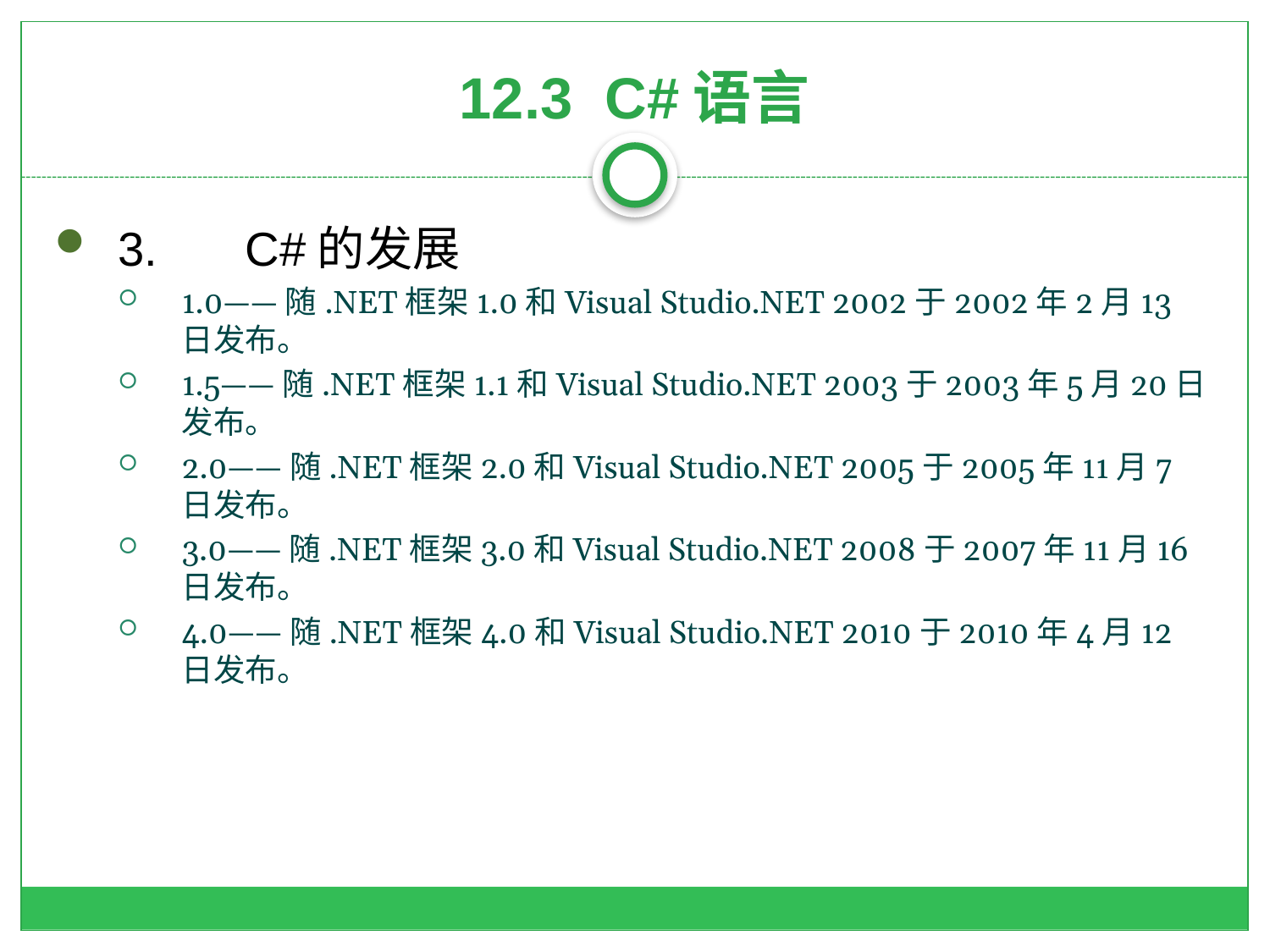

# 12.3  C#语言
3.	C#的发展
1.0——随.NET框架1.0和Visual Studio.NET 2002于2002年2月13日发布。
1.5——随.NET框架1.1和Visual Studio.NET 2003于2003年5月20日发布。
2.0——随.NET框架2.0和Visual Studio.NET 2005于2005年11月7日发布。
3.0——随.NET框架3.0和Visual Studio.NET 2008于2007年11月16日发布。
4.0——随.NET框架4.0和Visual Studio.NET 2010于2010年4月12日发布。